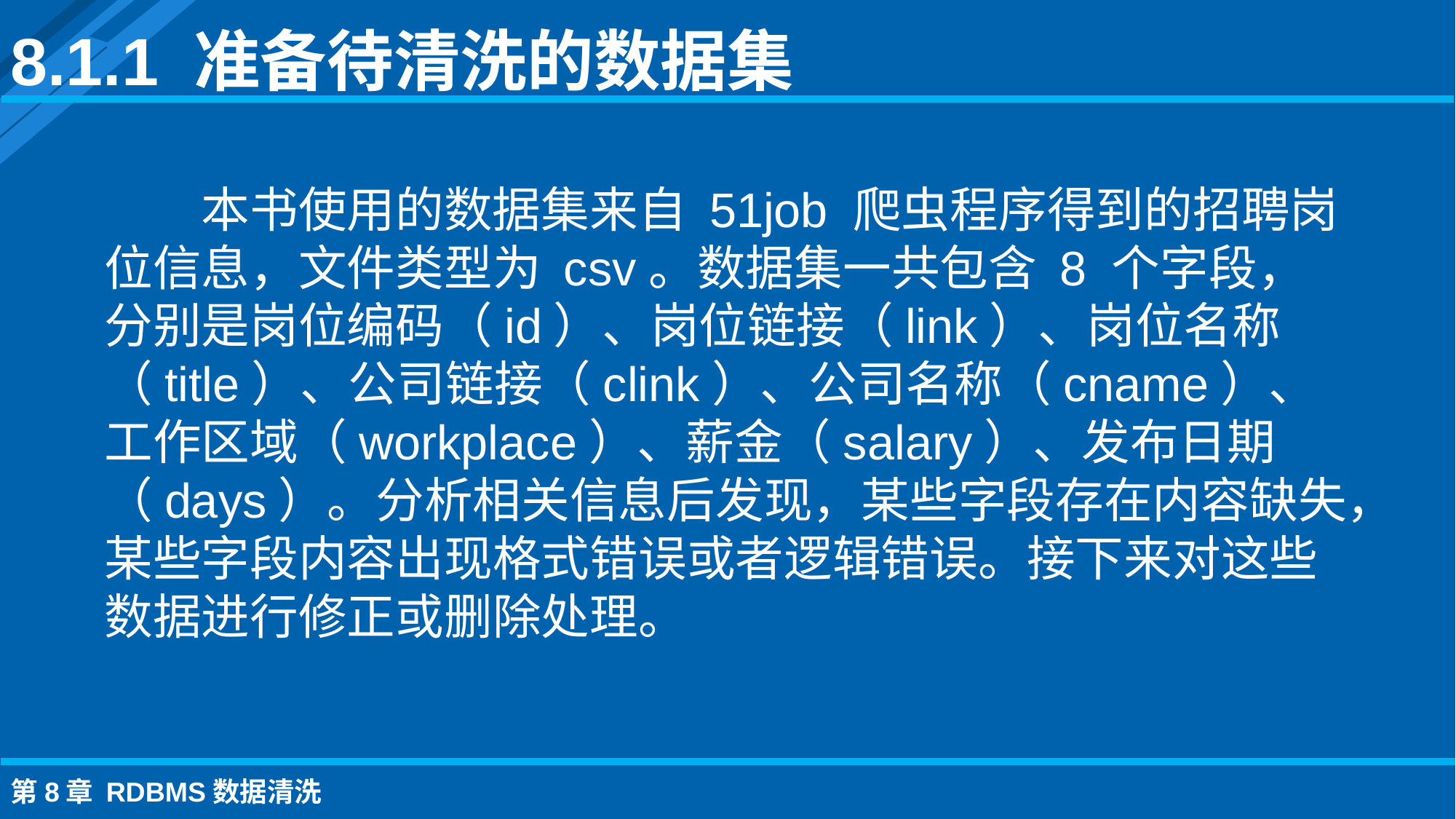

8.1.1 准备待清洗的数据集

本书使用的数据集来自 51job 爬虫程序得到的招聘岗位信息，文件类型为 csv。数据集一共包含 8 个字段，分别是岗位编码（id）、岗位链接（link）、岗位名称（title）、公司链接（clink）、公司名称（cname）、工作区域（workplace）、薪金（salary）、发布日期（days）。分析相关信息后发现，某些字段存在内容缺失，某些字段内容出现格式错误或者逻辑错误。接下来对这些数据进行修正或删除处理。
第8章 RDBMS数据清洗